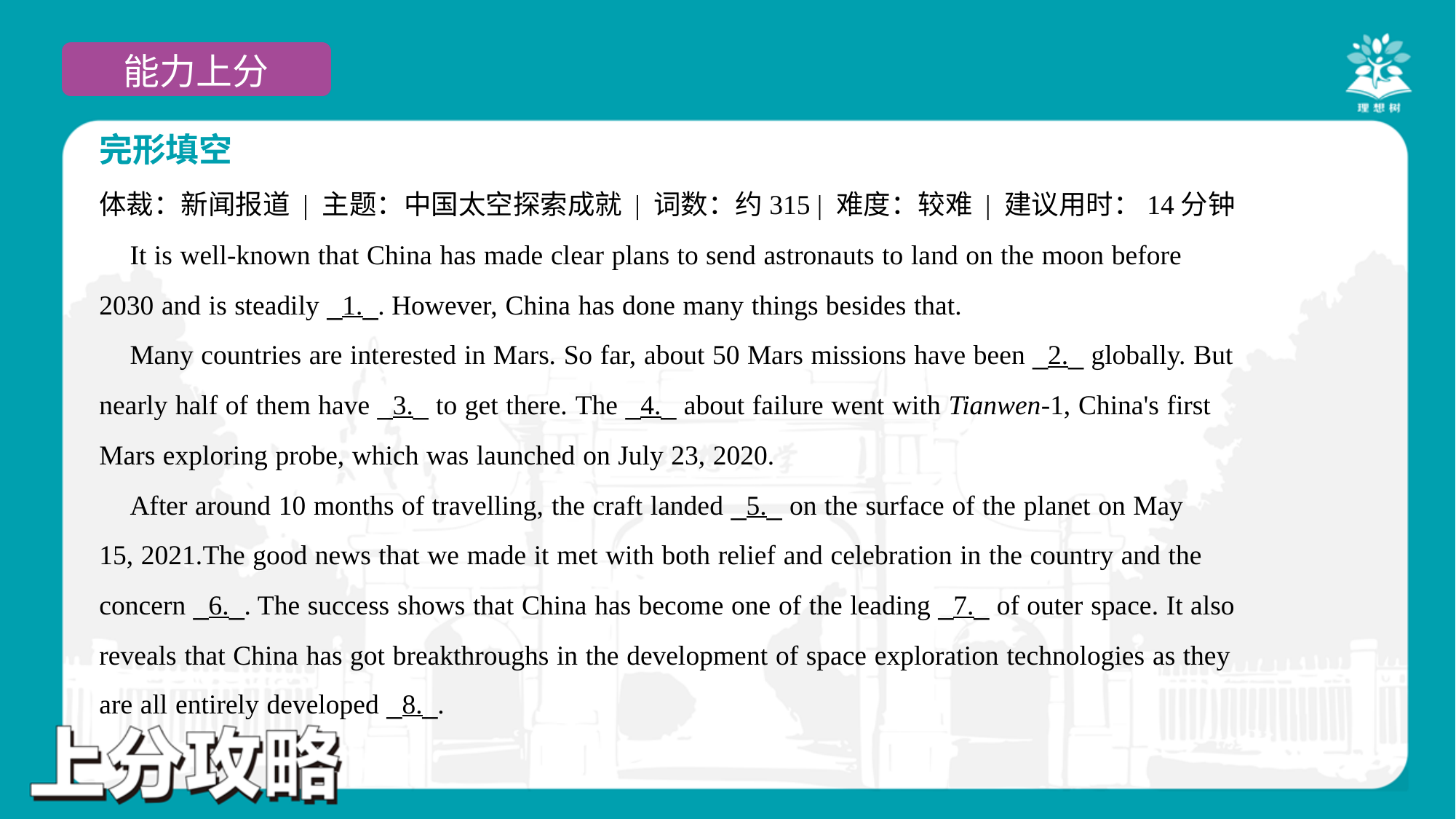

完形填空
体裁：新闻报道 | 主题：中国太空探索成就 | 词数：约315 | 难度：较难 | 建议用时：14分钟
    It is well-known that China has made clear plans to send astronauts to land on the moon before
2030 and is steadily _1._. However, China has done many things besides that.
    Many countries are interested in Mars. So far, about 50 Mars missions have been _2._ globally. But
nearly half of them have _3._ to get there. The _4._ about failure went with Tianwen-1, China's first
Mars exploring probe, which was launched on July 23, 2020.
    After around 10 months of travelling, the craft landed _5._ on the surface of the planet on May
15, 2021.The good news that we made it met with both relief and celebration in the country and the
concern _6._. The success shows that China has become one of the leading _7._ of outer space. It also
reveals that China has got breakthroughs in the development of space exploration technologies as they
are all entirely developed _8._.#4